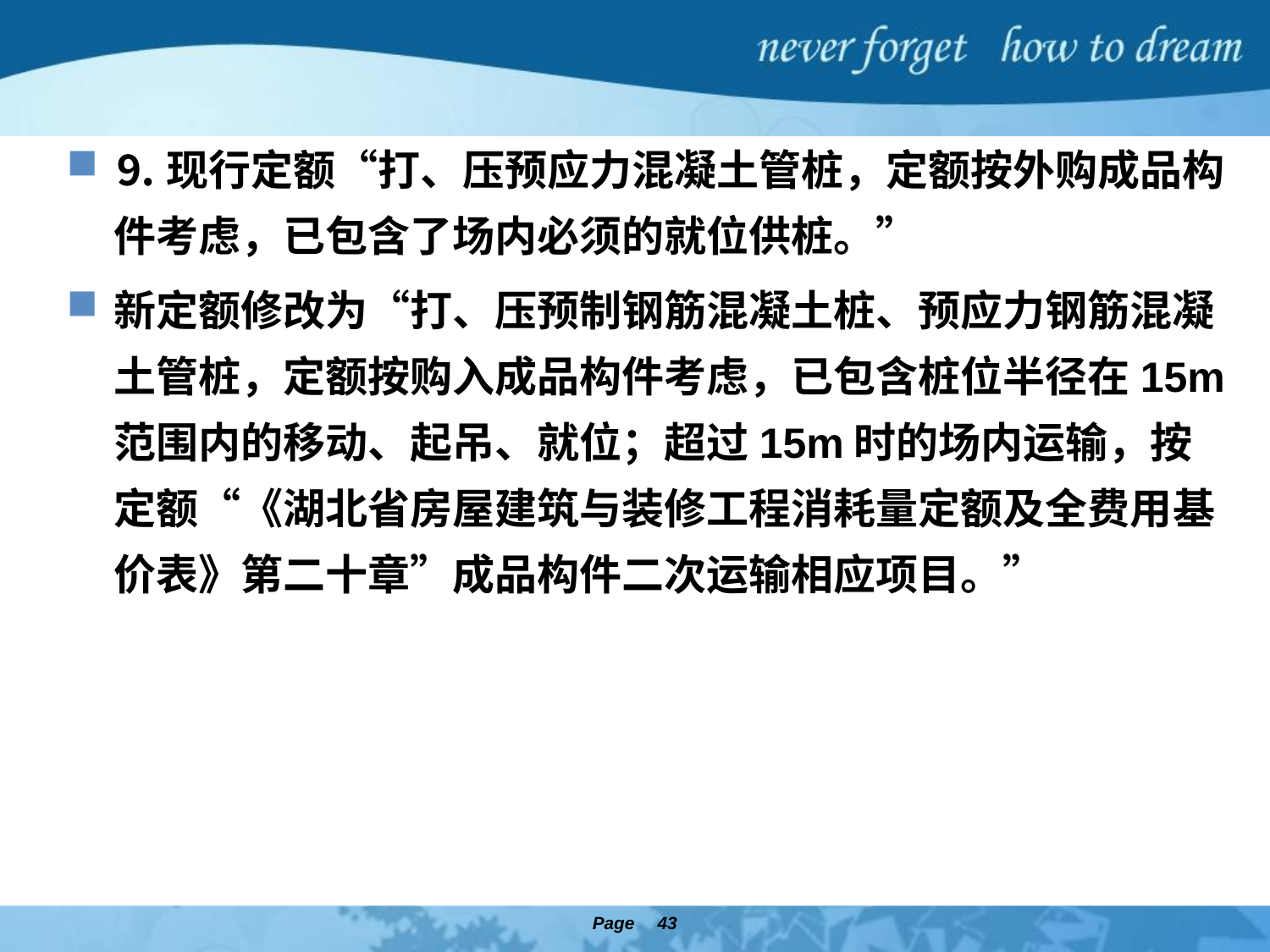

⒐现行定额“打、压预应力混凝土管桩，定额按外购成品构件考虑，已包含了场内必须的就位供桩。”
新定额修改为“打、压预制钢筋混凝土桩、预应力钢筋混凝土管桩，定额按购入成品构件考虑，已包含桩位半径在15m范围内的移动、起吊、就位；超过15m时的场内运输，按定额“《湖北省房屋建筑与装修工程消耗量定额及全费用基价表》第二十章”成品构件二次运输相应项目。”